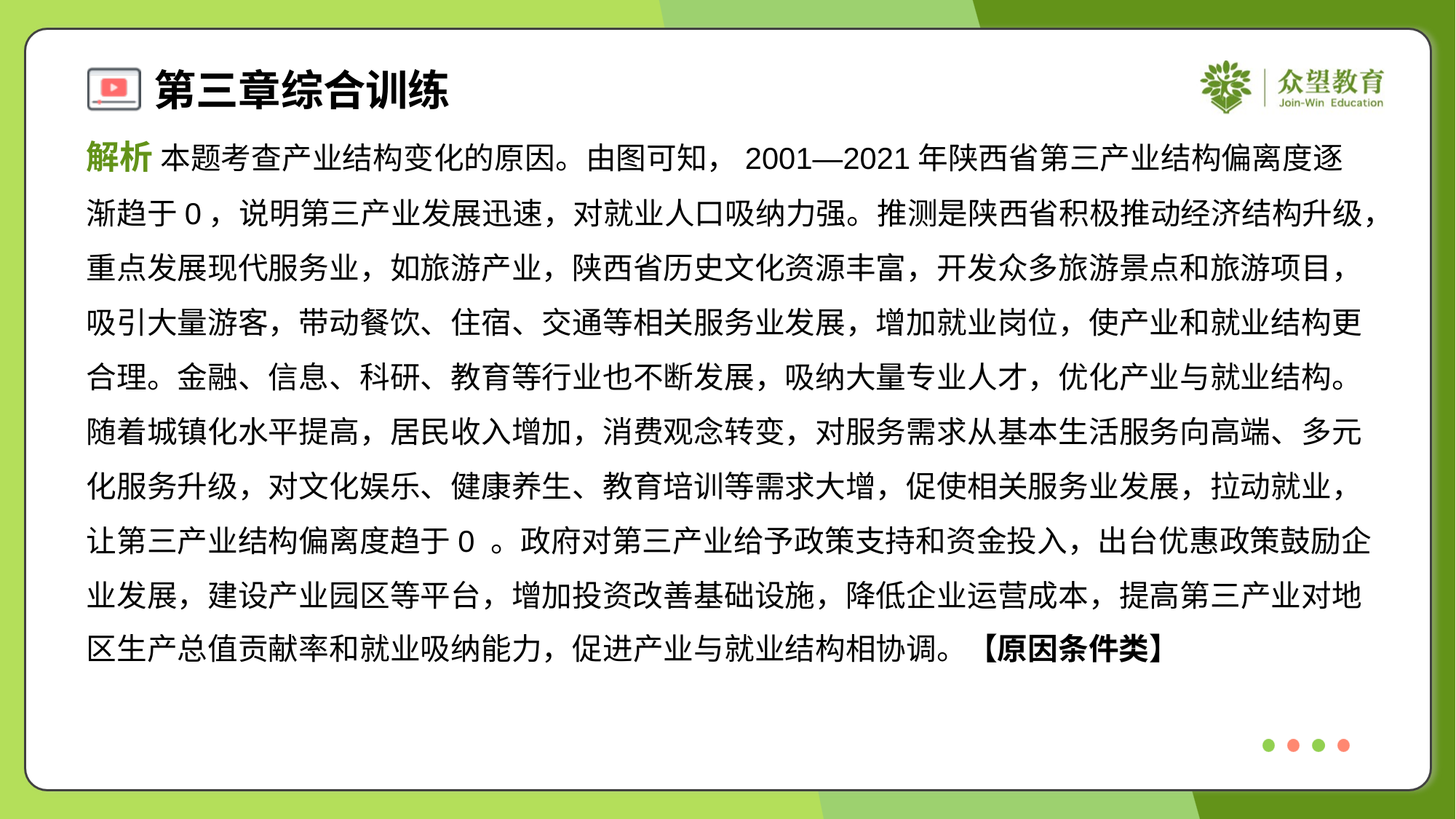

解析 本题考查产业结构变化的原因。由图可知，2001—2021年陕西省第三产业结构偏离度逐
渐趋于0，说明第三产业发展迅速，对就业人口吸纳力强。推测是陕西省积极推动经济结构升级，
重点发展现代服务业，如旅游产业，陕西省历史文化资源丰富，开发众多旅游景点和旅游项目，
吸引大量游客，带动餐饮、住宿、交通等相关服务业发展，增加就业岗位，使产业和就业结构更
合理。金融、信息、科研、教育等行业也不断发展，吸纳大量专业人才，优化产业与就业结构。
随着城镇化水平提高，居民收入增加，消费观念转变，对服务需求从基本生活服务向高端、多元
化服务升级，对文化娱乐、健康养生、教育培训等需求大增，促使相关服务业发展，拉动就业，
让第三产业结构偏离度趋于0 。政府对第三产业给予政策支持和资金投入，出台优惠政策鼓励企
业发展，建设产业园区等平台，增加投资改善基础设施，降低企业运营成本，提高第三产业对地
区生产总值贡献率和就业吸纳能力，促进产业与就业结构相协调。【原因条件类】